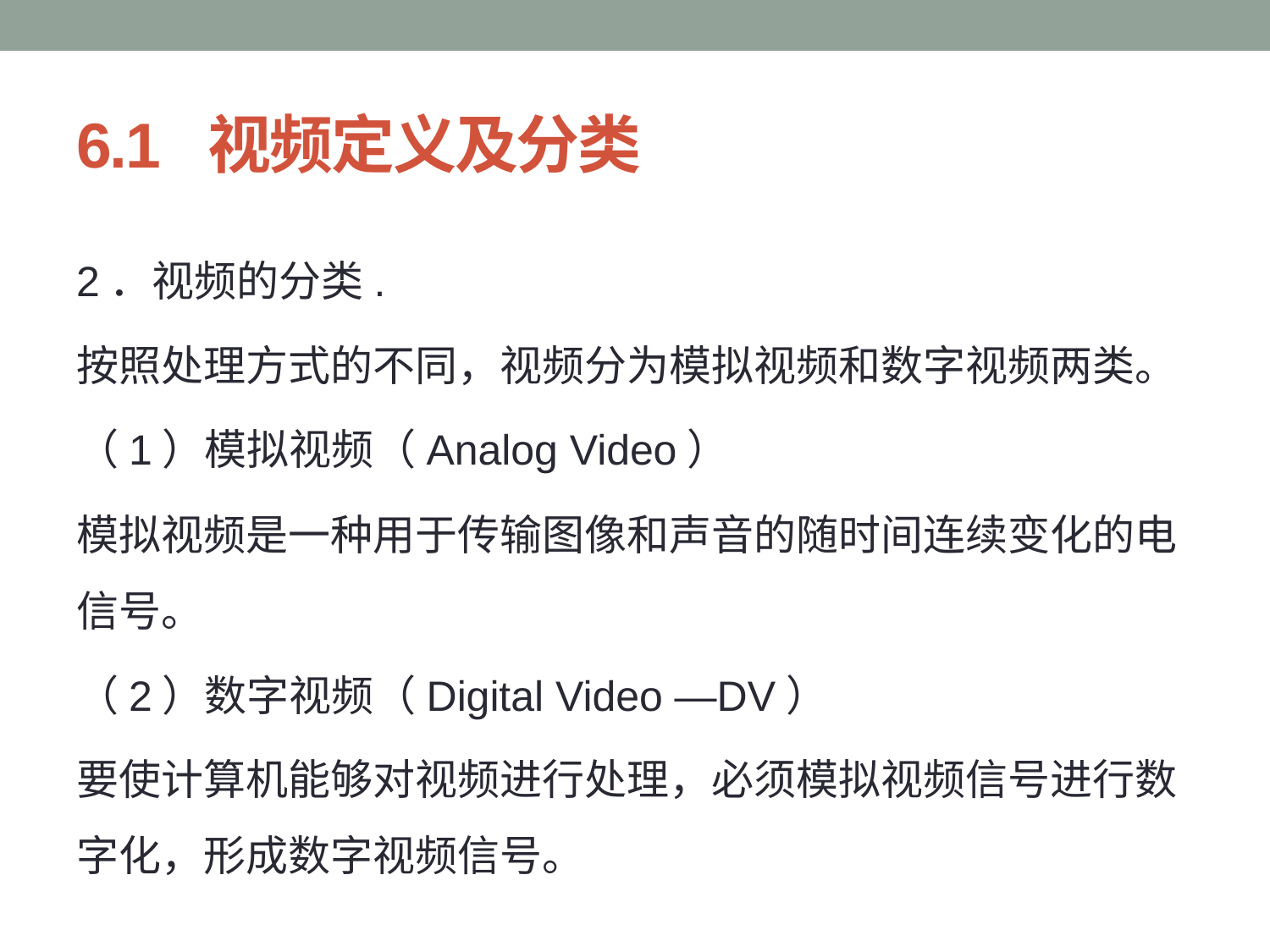

# 6.1  视频定义及分类
2．视频的分类.
按照处理方式的不同，视频分为模拟视频和数字视频两类。
（1）模拟视频（Analog Video）
模拟视频是一种用于传输图像和声音的随时间连续变化的电信号。
（2）数字视频（Digital Video —DV）
要使计算机能够对视频进行处理，必须模拟视频信号进行数字化，形成数字视频信号。